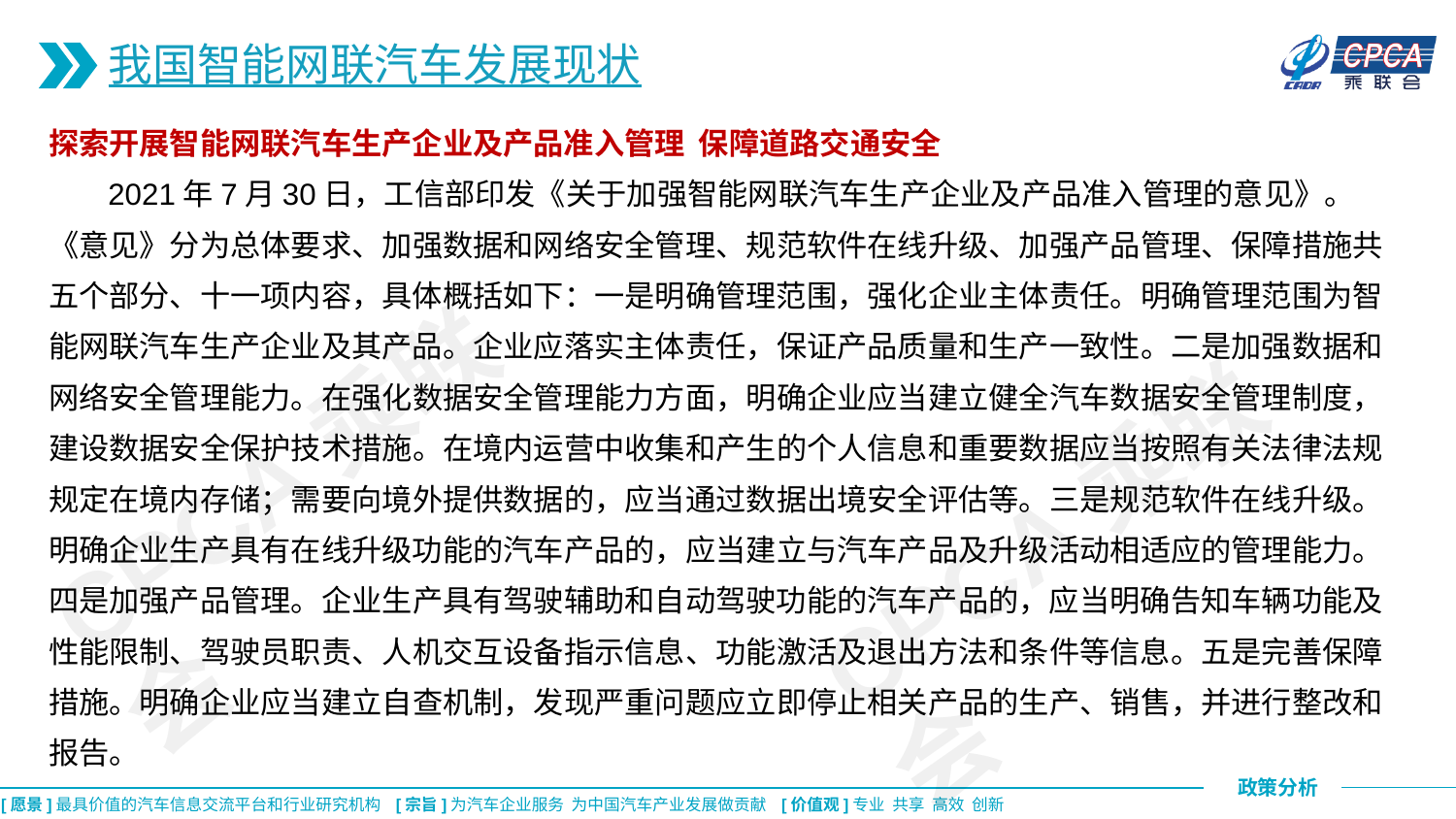

我国智能网联汽车发展现状
探索开展智能网联汽车生产企业及产品准入管理  保障道路交通安全
       2021年7月30日，工信部印发《关于加强智能网联汽车生产企业及产品准入管理的意见》。《意见》分为总体要求、加强数据和网络安全管理、规范软件在线升级、加强产品管理、保障措施共五个部分、十一项内容，具体概括如下：一是明确管理范围，强化企业主体责任。明确管理范围为智能网联汽车生产企业及其产品。企业应落实主体责任，保证产品质量和生产一致性。二是加强数据和网络安全管理能力。在强化数据安全管理能力方面，明确企业应当建立健全汽车数据安全管理制度，建设数据安全保护技术措施。在境内运营中收集和产生的个人信息和重要数据应当按照有关法律法规规定在境内存储；需要向境外提供数据的，应当通过数据出境安全评估等。三是规范软件在线升级。明确企业生产具有在线升级功能的汽车产品的，应当建立与汽车产品及升级活动相适应的管理能力。四是加强产品管理。企业生产具有驾驶辅助和自动驾驶功能的汽车产品的，应当明确告知车辆功能及性能限制、驾驶员职责、人机交互设备指示信息、功能激活及退出方法和条件等信息。五是完善保障措施。明确企业应当建立自查机制，发现严重问题应立即停止相关产品的生产、销售，并进行整改和报告。
CPCA乘联会
CPCA乘联会